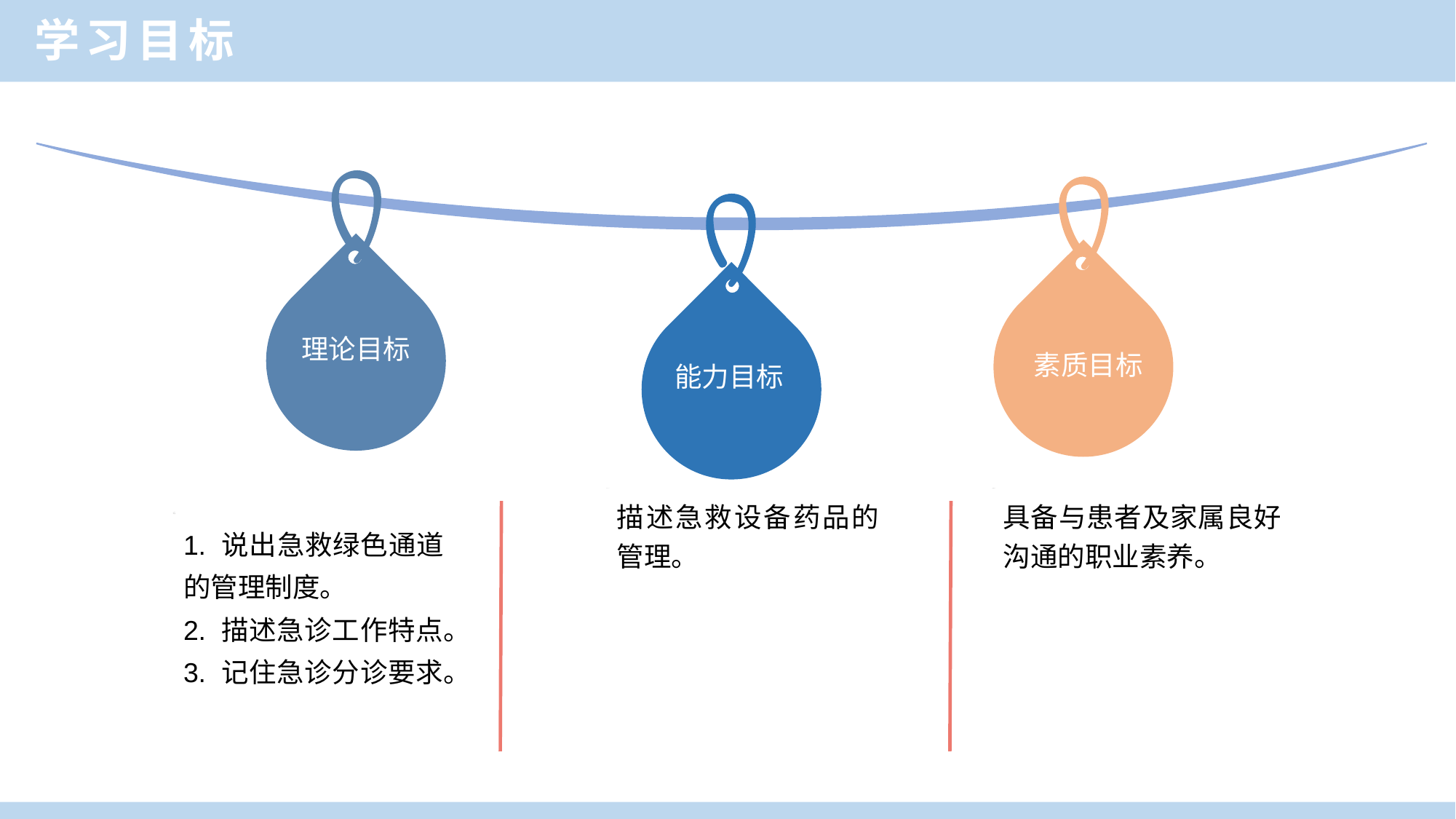

学习目标

理论目标

素质目标

能力目标
描述急救设备药品的管理。
具备与患者及家属良好沟通的职业素养。
1. 说出急救绿色通道的管理制度。
2. 描述急诊工作特点。
3. 记住急诊分诊要求。